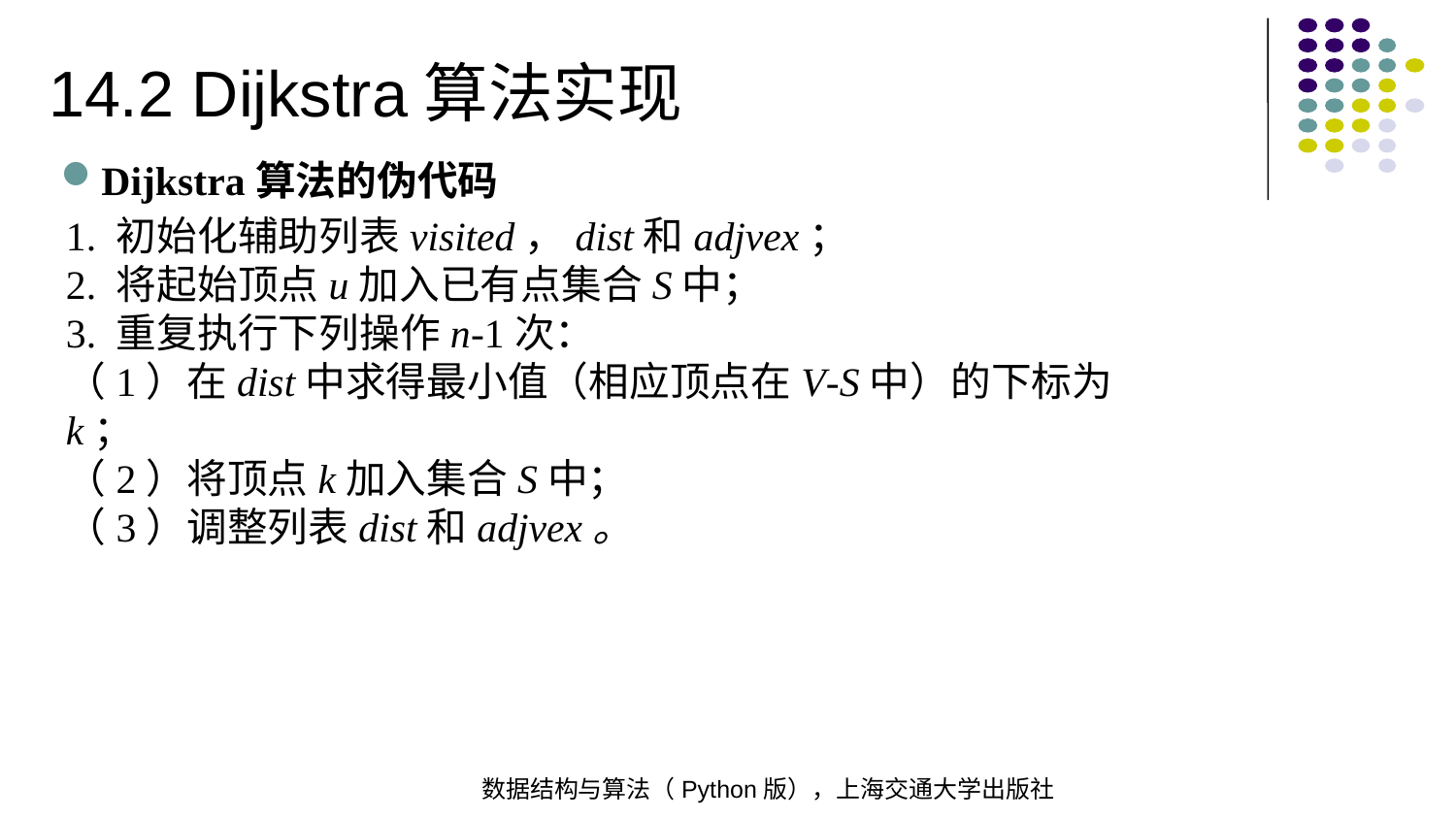

14.2 Dijkstra算法实现
Dijkstra算法的伪代码
1. 初始化辅助列表visited，dist和adjvex；
2. 将起始顶点u加入已有点集合S中；
3. 重复执行下列操作n-1次：
（1）在dist中求得最小值（相应顶点在V-S中）的下标为k；
（2）将顶点k加入集合S中；
（3）调整列表dist和adjvex。